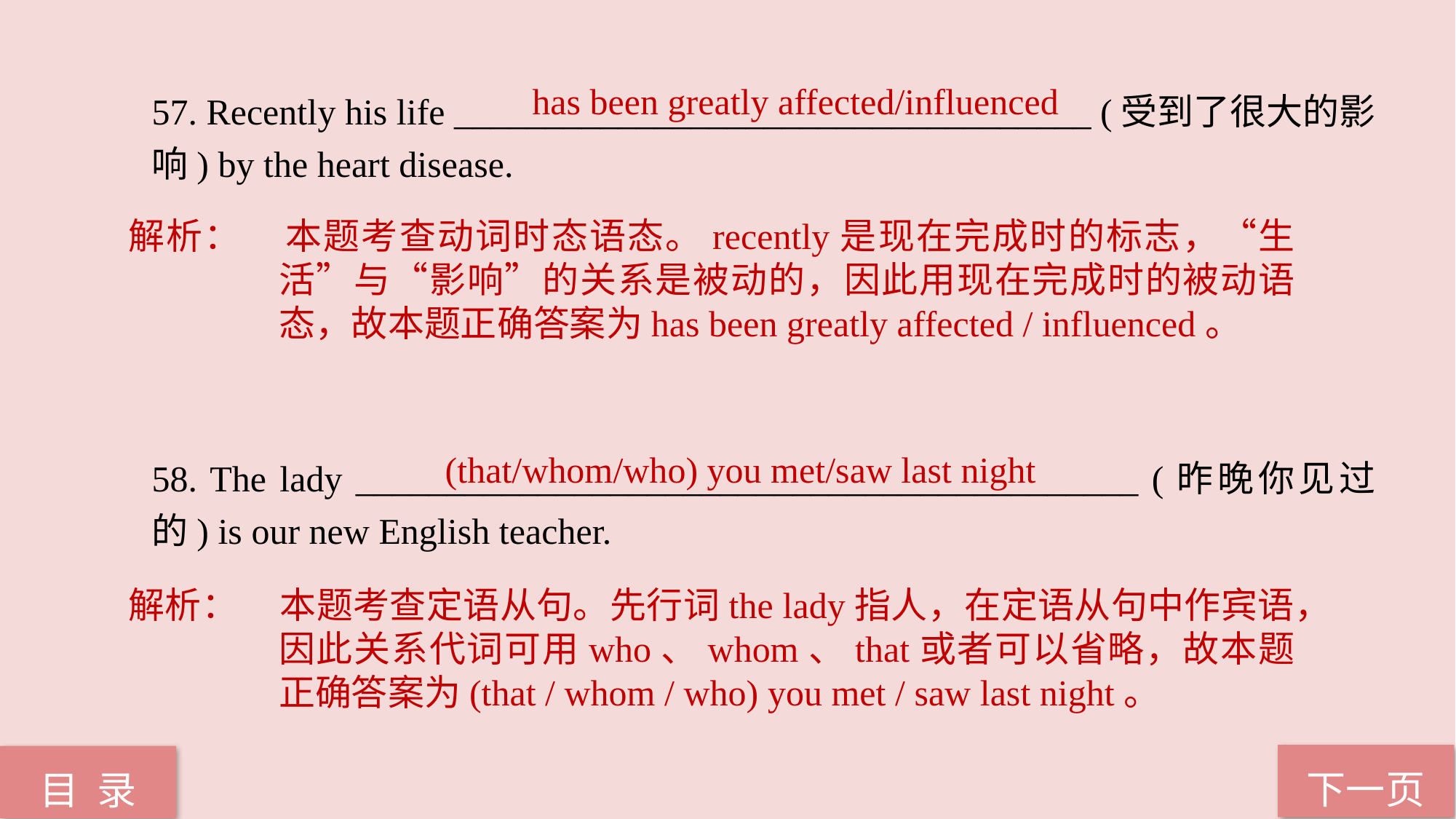

has been greatly affected/influenced
57. Recently his life ___________________________________ (受到了很大的影响) by the heart disease.

58. The lady ___________________________________________ (昨晚你见过的) is our new English teacher.
解析：	本题考查动词时态语态。recently是现在完成时的标志，“生活”与“影响”的关系是被动的，因此用现在完成时的被动语态，故本题正确答案为has been greatly affected / influenced。
(that/whom/who) you met/saw last night
解析：	本题考查定语从句。先行词the lady指人，在定语从句中作宾语，因此关系代词可用who、whom、that或者可以省略，故本题正确答案为(that / whom / who) you met / saw last night。